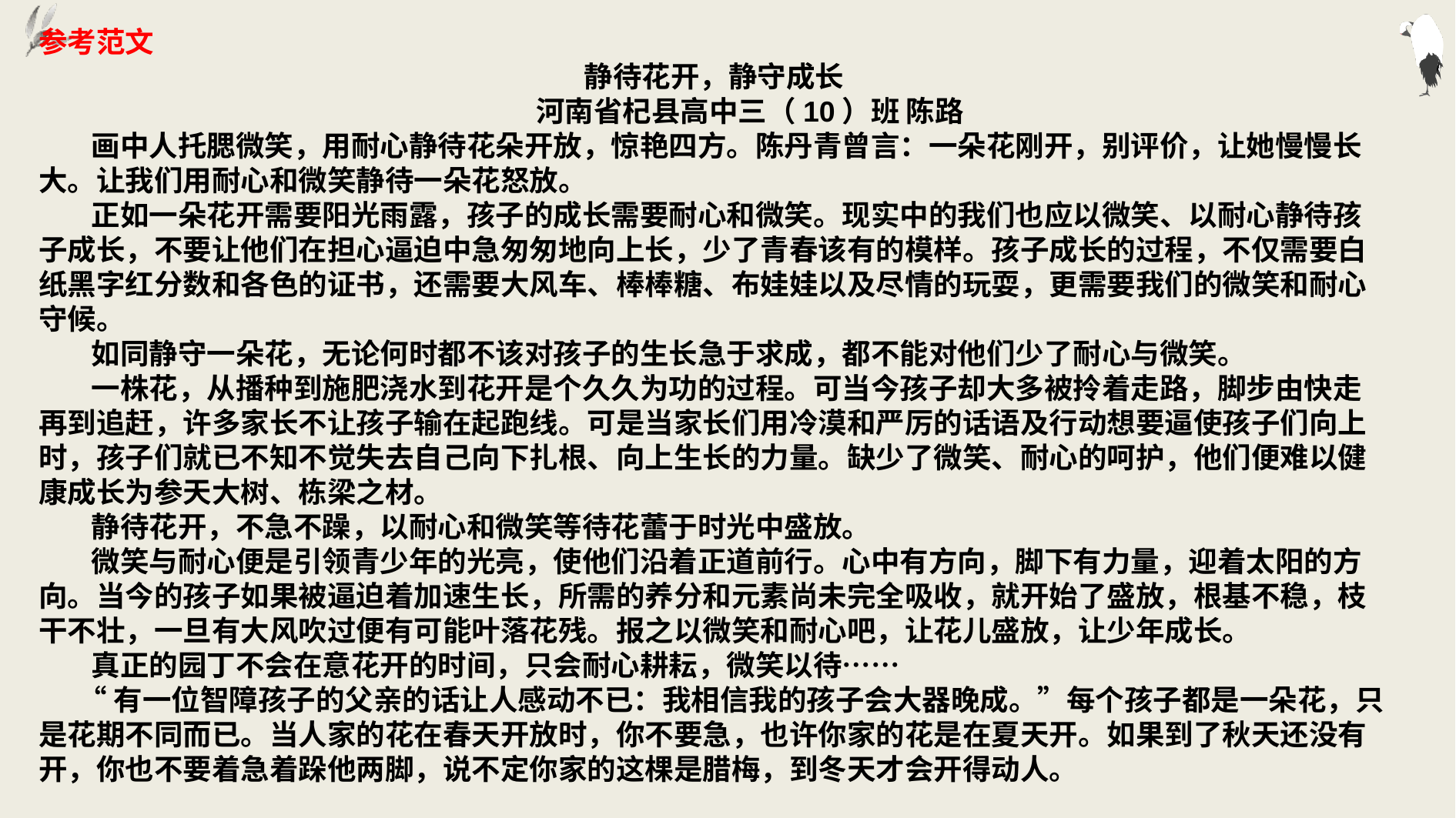

参考范文
静待花开，静守成长
          河南省杞县高中三（10）班 陈路
       画中人托腮微笑，用耐心静待花朵开放，惊艳四方。陈丹青曾言：一朵花刚开，别评价，让她慢慢长大。让我们用耐心和微笑静待一朵花怒放。
       正如一朵花开需要阳光雨露，孩子的成长需要耐心和微笑。现实中的我们也应以微笑、以耐心静待孩子成长，不要让他们在担心逼迫中急匆匆地向上长，少了青春该有的模样。孩子成长的过程，不仅需要白纸黑字红分数和各色的证书，还需要大风车、棒棒糖、布娃娃以及尽情的玩耍，更需要我们的微笑和耐心守候。
       如同静守一朵花，无论何时都不该对孩子的生长急于求成，都不能对他们少了耐心与微笑。
       一株花，从播种到施肥浇水到花开是个久久为功的过程。可当今孩子却大多被拎着走路，脚步由快走再到追赶，许多家长不让孩子输在起跑线。可是当家长们用冷漠和严厉的话语及行动想要逼使孩子们向上时，孩子们就已不知不觉失去自己向下扎根、向上生长的力量。缺少了微笑、耐心的呵护，他们便难以健康成长为参天大树、栋梁之材。
       静待花开，不急不躁，以耐心和微笑等待花蕾于时光中盛放。
       微笑与耐心便是引领青少年的光亮，使他们沿着正道前行。心中有方向，脚下有力量，迎着太阳的方向。当今的孩子如果被逼迫着加速生长，所需的养分和元素尚未完全吸收，就开始了盛放，根基不稳，枝干不壮，一旦有大风吹过便有可能叶落花残。报之以微笑和耐心吧，让花儿盛放，让少年成长。
       真正的园丁不会在意花开的时间，只会耐心耕耘，微笑以待……
      “有一位智障孩子的父亲的话让人感动不已：我相信我的孩子会大器晚成。”每个孩子都是一朵花，只是花期不同而已。当人家的花在春天开放时，你不要急，也许你家的花是在夏天开。如果到了秋天还没有开，你也不要着急着跺他两脚，说不定你家的这棵是腊梅，到冬天才会开得动人。